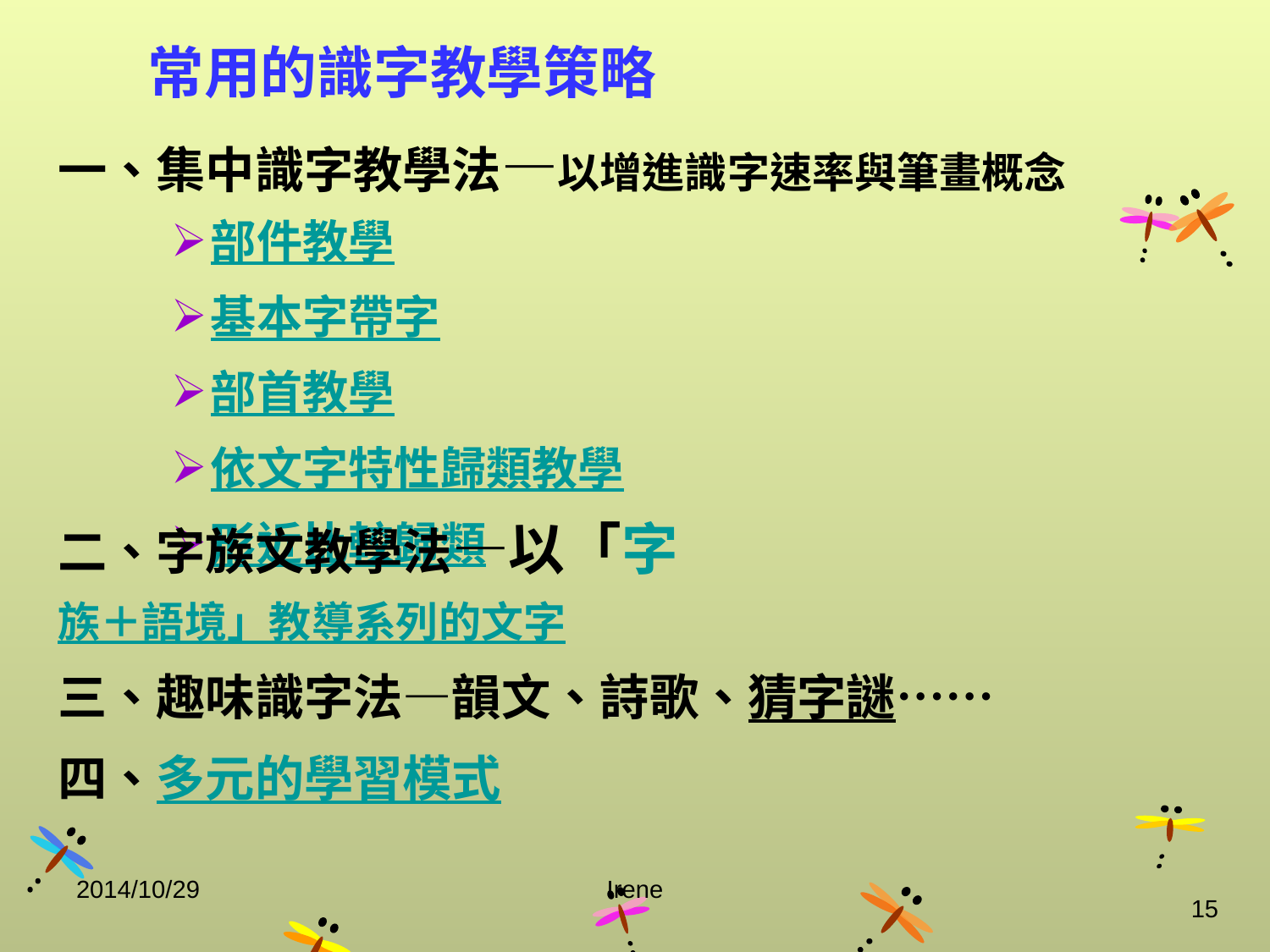

# 常用的識字教學策略
一、集中識字教學法—以增進識字速率與筆畫概念
部件教學
基本字帶字
部首教學
依文字特性歸類教學
形近比較歸類

二、字族文教學法—以「字族＋語境」教導系列的文字
三、趣味識字法—韻文、詩歌、猜字謎……
四、多元的學習模式
2014/10/29
Irene